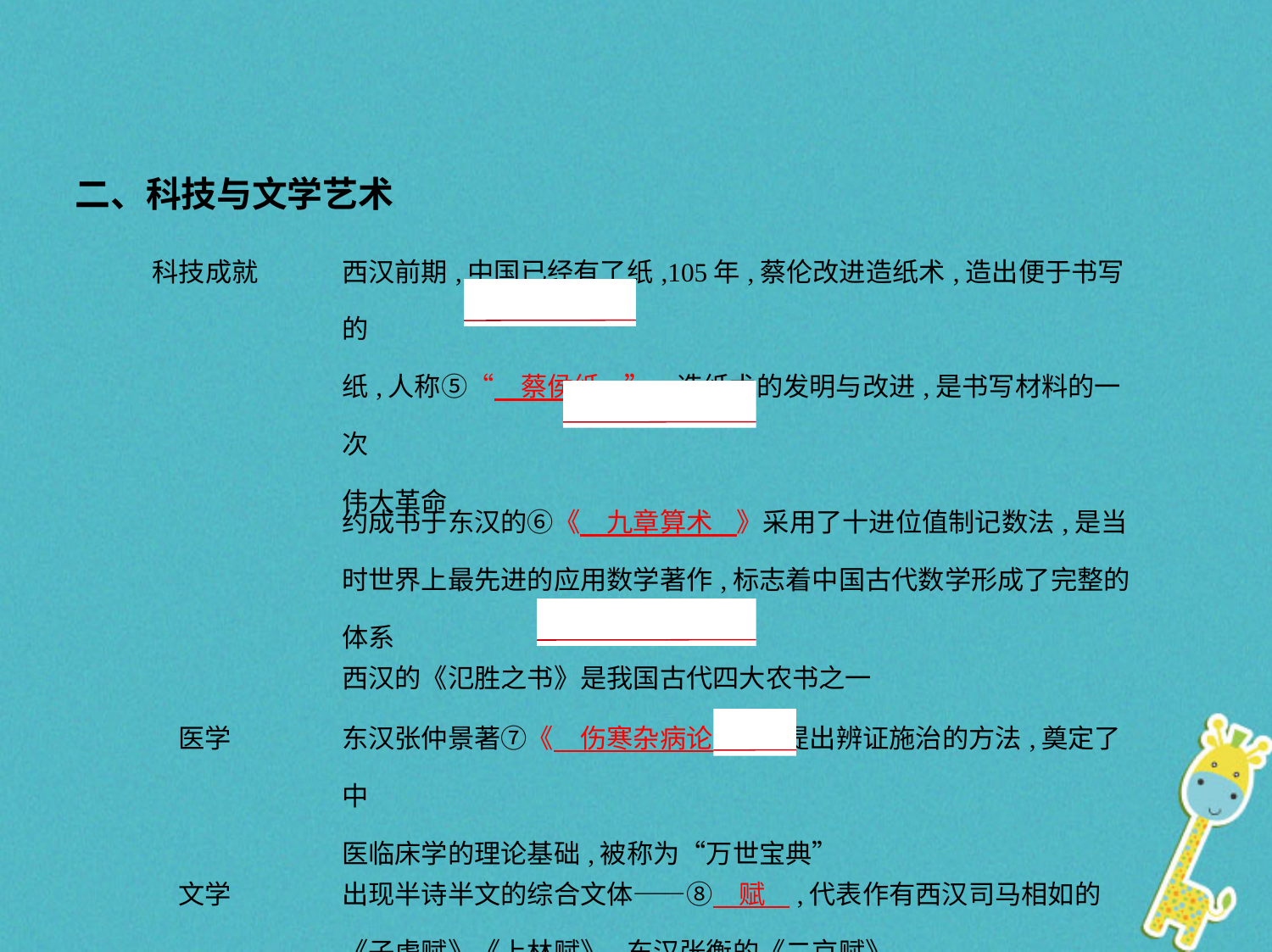

二、科技与文学艺术
| 科技成就 | 西汉前期,中国已经有了纸,105年,蔡伦改进造纸术,造出便于书写的 纸,人称⑤“　蔡侯纸    ”。造纸术的发明与改进,是书写材料的一次 伟大革命 |
| --- | --- |
|  | 约成书于东汉的⑥《　九章算术    》采用了十进位值制记数法,是当 时世界上最先进的应用数学著作,标志着中国古代数学形成了完整的 体系 |
|  | 西汉的《氾胜之书》是我国古代四大农书之一 |
| 医学 | 东汉张仲景著⑦《　伤寒杂病论    》,提出辨证施治的方法,奠定了中 医临床学的理论基础,被称为“万世宝典” |
| 文学 | 出现半诗半文的综合文体——⑧　赋    ,代表作有西汉司马相如的 《子虚赋》《上林赋》,东汉张衡的《二京赋》 |
| 文字 | 秦朝把小篆作为官方字体,后出现隶书 |